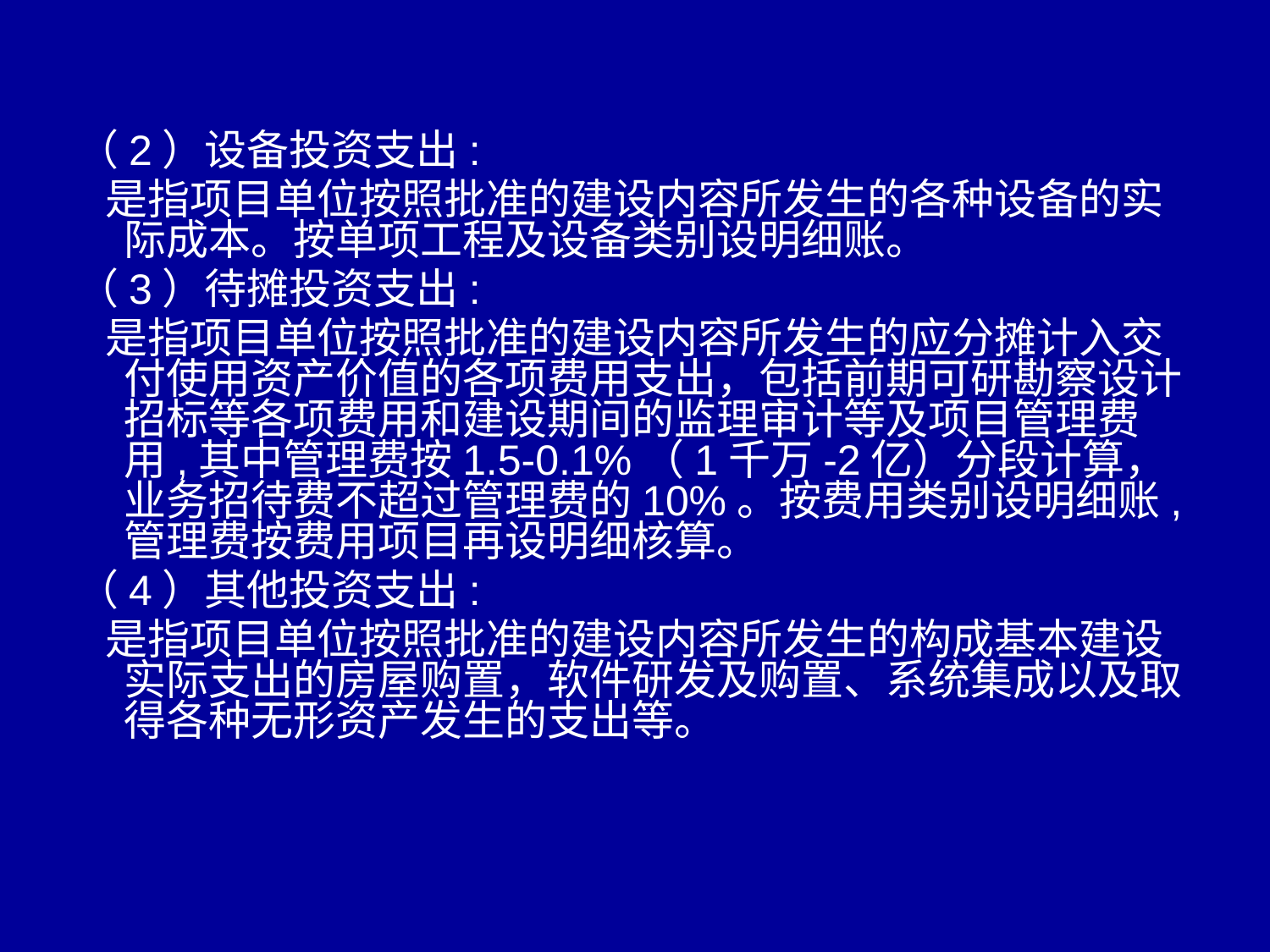

（2）设备投资支出:
  是指项目单位按照批准的建设内容所发生的各种设备的实际成本。按单项工程及设备类别设明细账。
（3）待摊投资支出:
  是指项目单位按照批准的建设内容所发生的应分摊计入交付使用资产价值的各项费用支出，包括前期可研勘察设计招标等各项费用和建设期间的监理审计等及项目管理费用,其中管理费按1.5-0.1%（1千万-2亿）分段计算，业务招待费不超过管理费的10%。按费用类别设明细账,管理费按费用项目再设明细核算。
（4）其他投资支出:
  是指项目单位按照批准的建设内容所发生的构成基本建设实际支出的房屋购置，软件研发及购置、系统集成以及取得各种无形资产发生的支出等。